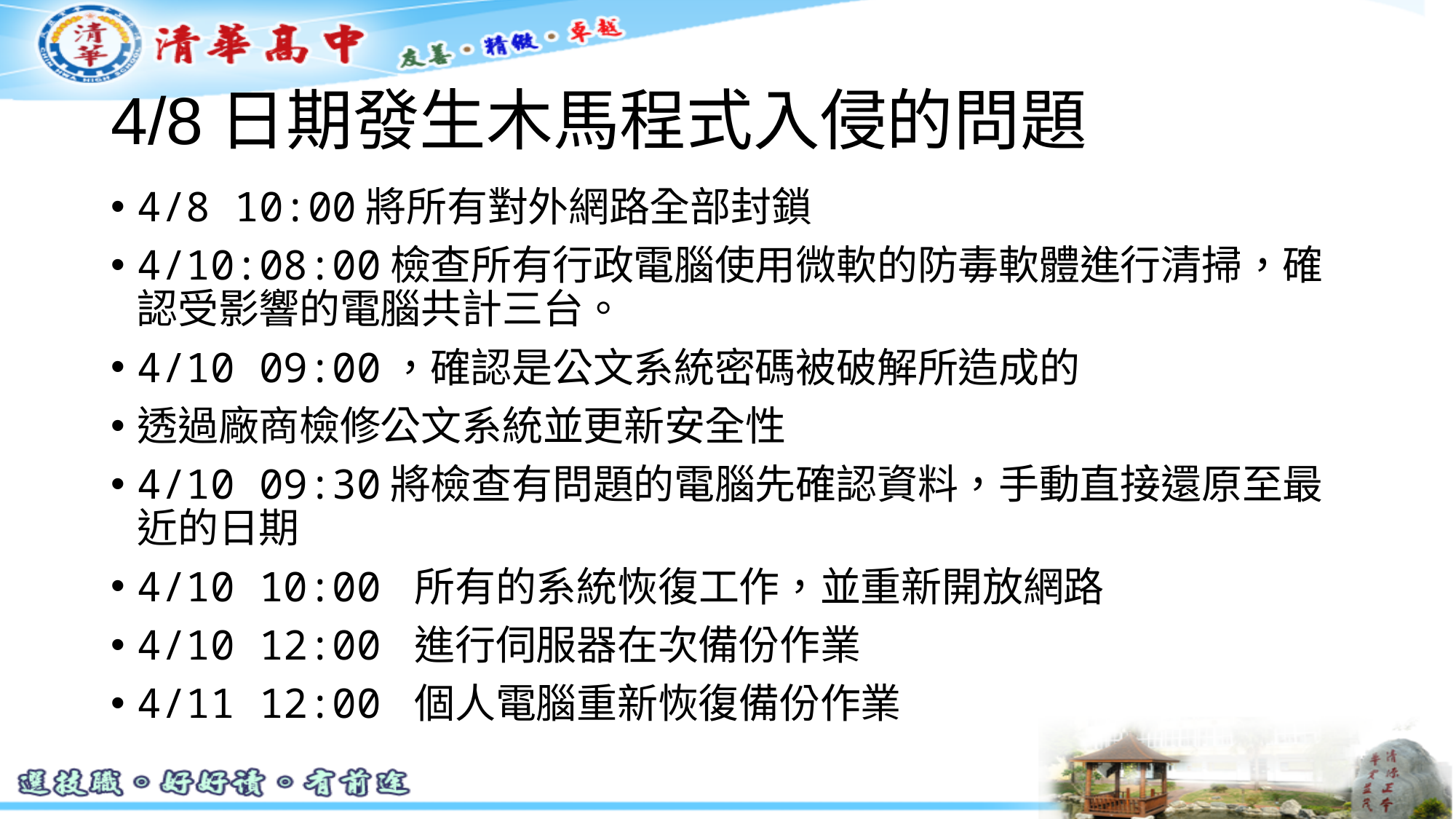

# 4/8日期發生木馬程式入侵的問題
4/8 10:00將所有對外網路全部封鎖
4/10:08:00檢查所有行政電腦使用微軟的防毒軟體進行清掃，確認受影響的電腦共計三台。
4/10 09:00，確認是公文系統密碼被破解所造成的
透過廠商檢修公文系統並更新安全性
4/10 09:30將檢查有問題的電腦先確認資料，手動直接還原至最近的日期
4/10 10:00 所有的系統恢復工作，並重新開放網路
4/10 12:00 進行伺服器在次備份作業
4/11 12:00 個人電腦重新恢復備份作業